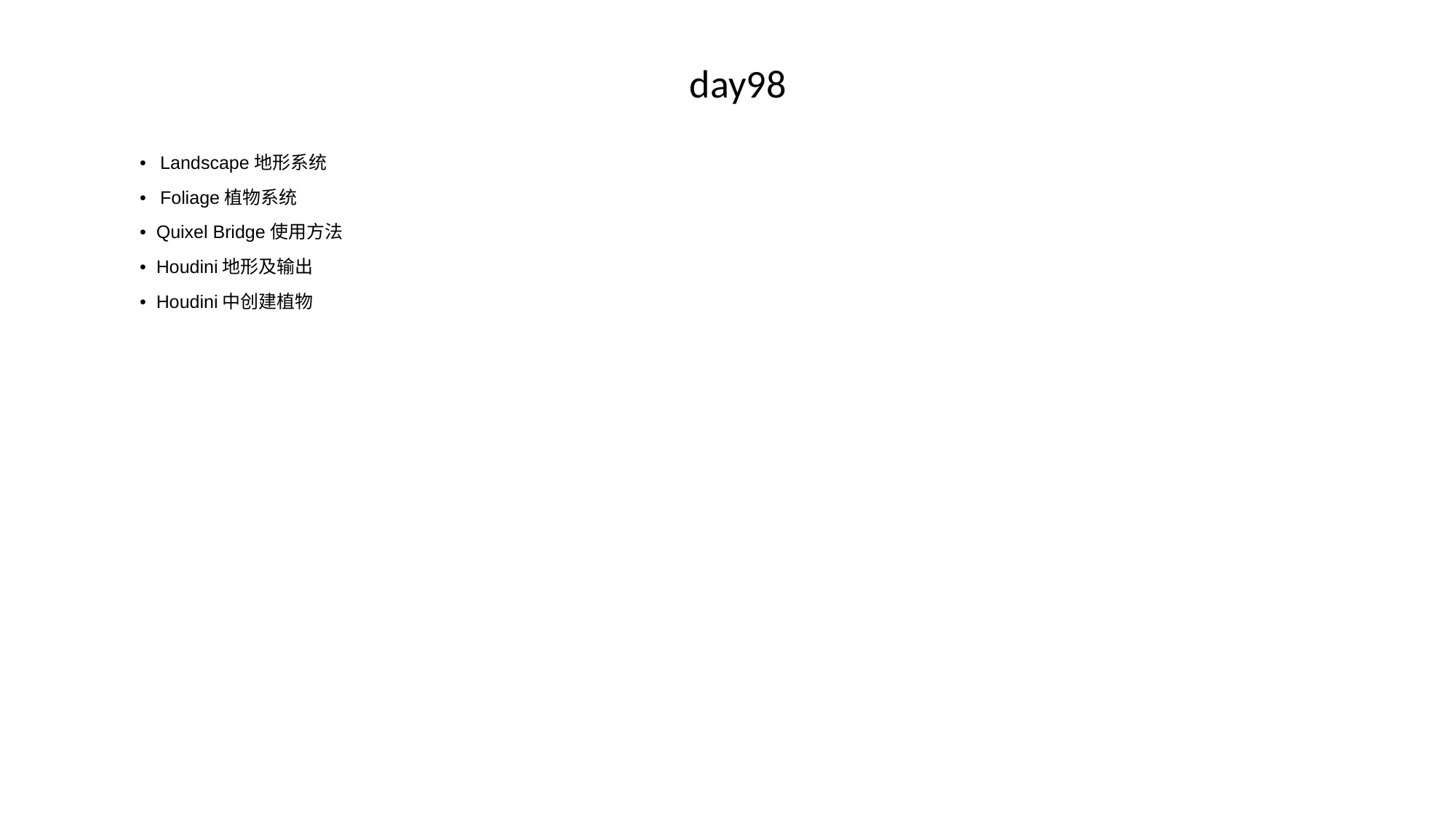

day98
•	Landscape地形系统
•	Foliage植物系统
•  Quixel Bridge使用方法
•  Houdini地形及输出
•  Houdini中创建植物